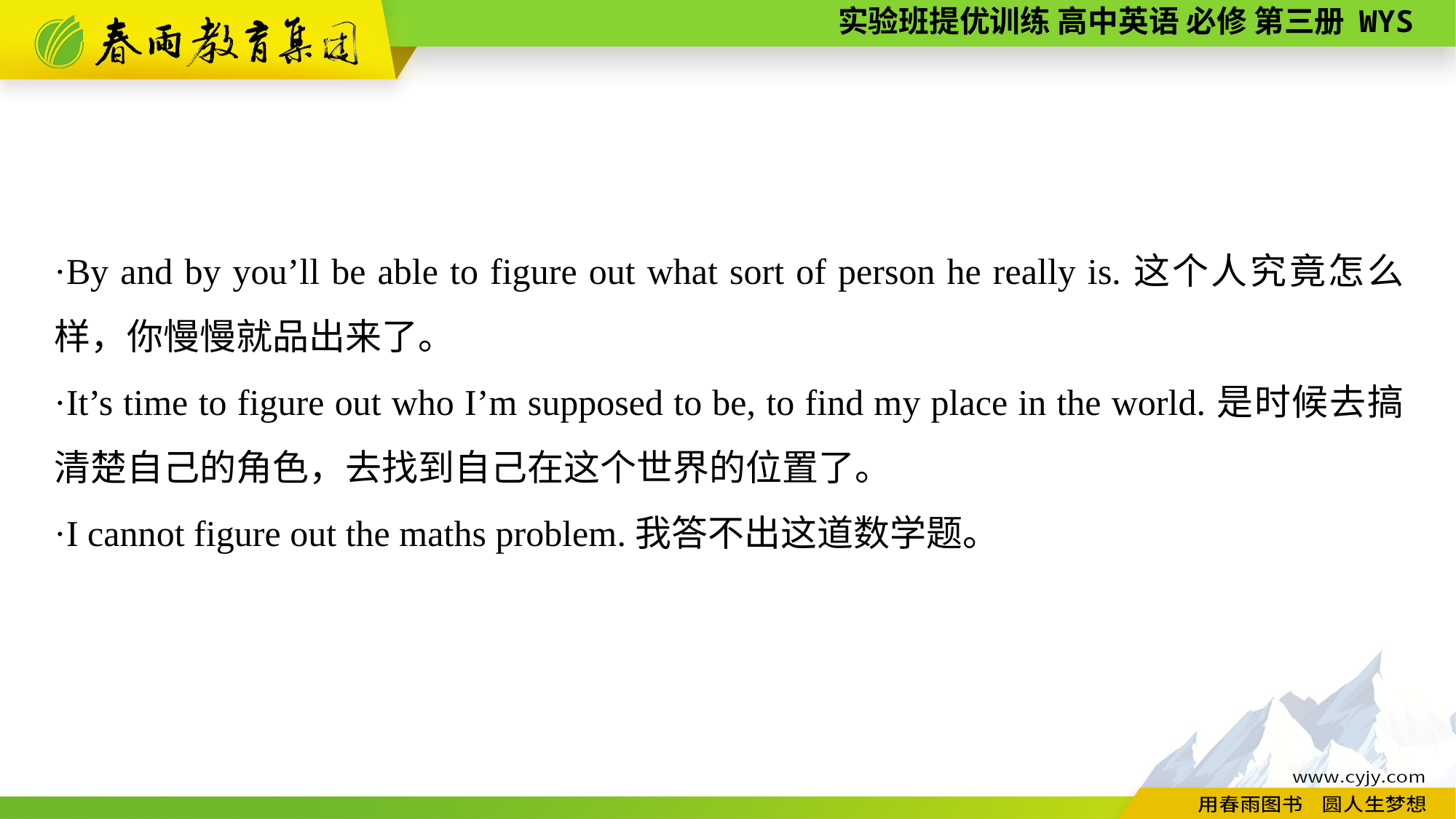

·By and by you’ll be able to figure out what sort of person he really is.这个人究竟怎么样，你慢慢就品出来了。
·It’s time to figure out who I’m supposed to be, to find my place in the world.是时候去搞清楚自己的角色，去找到自己在这个世界的位置了。
·I cannot figure out the maths problem.我答不出这道数学题。